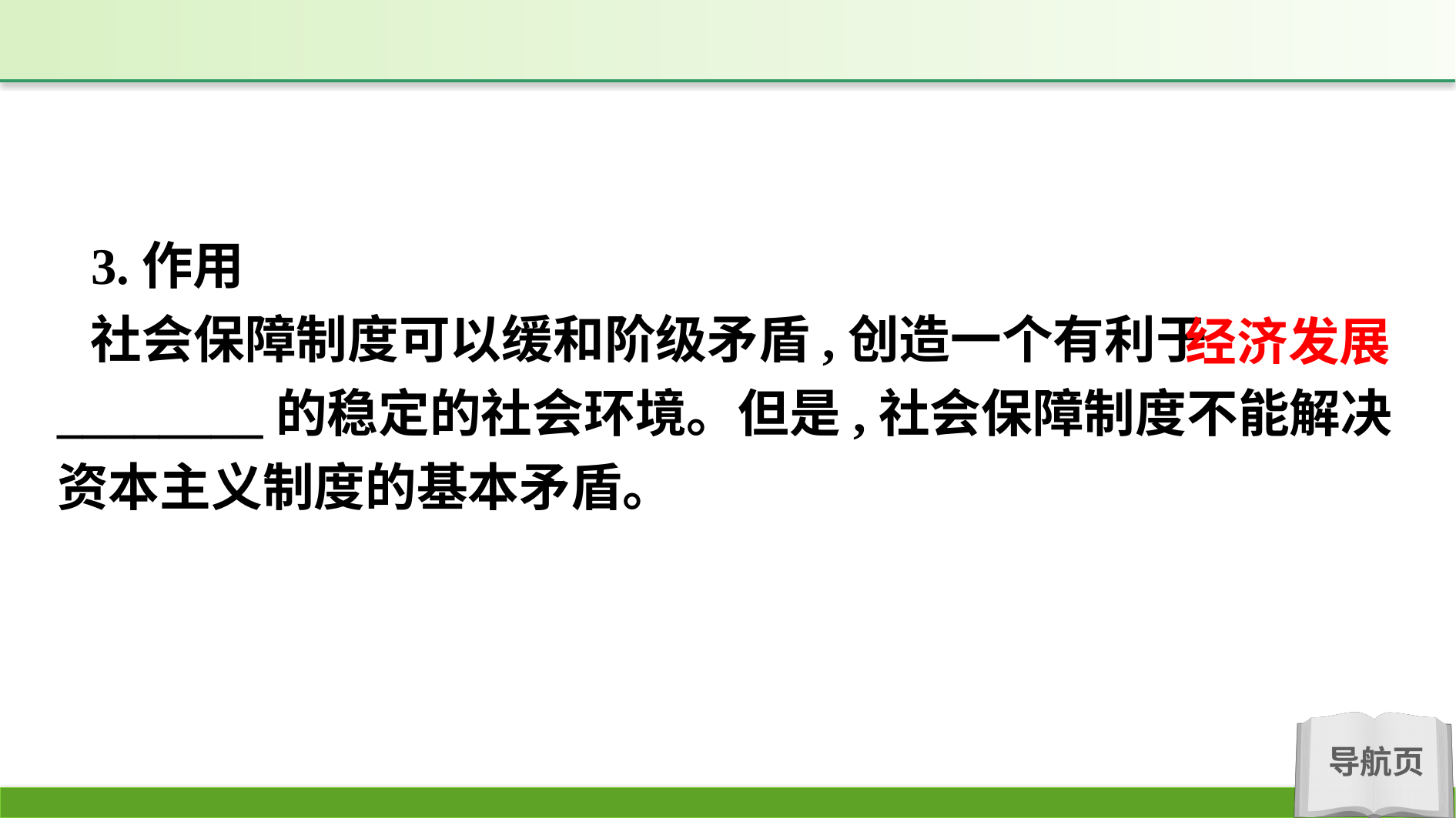

3.作用
社会保障制度可以缓和阶级矛盾,创造一个有利于________的稳定的社会环境。但是,社会保障制度不能解决资本主义制度的基本矛盾。
经济发展